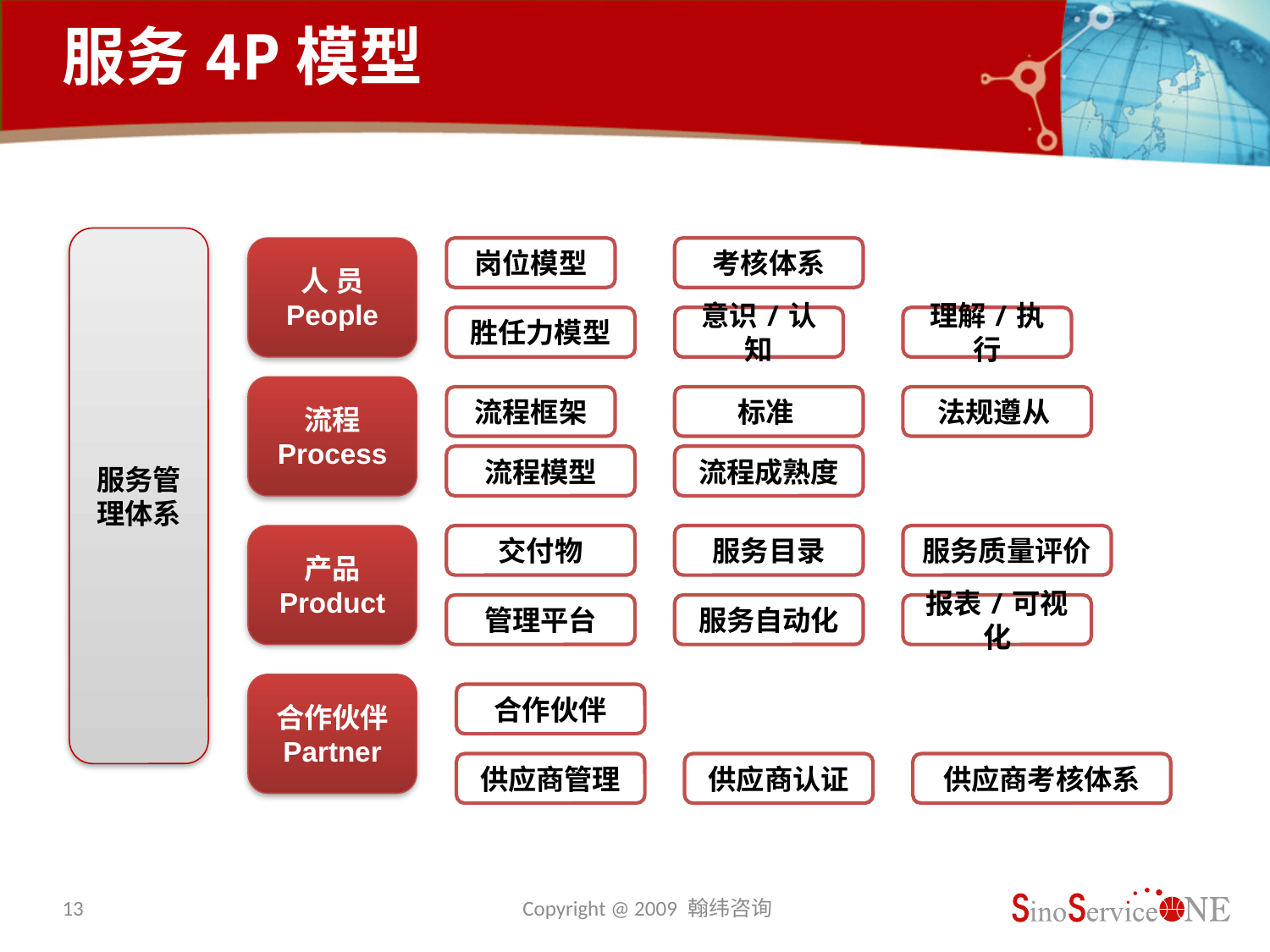

服务4P模型
服务管理体系
人 员
People
岗位模型
考核体系
胜任力模型
意识/认知
理解/执行
流程
Process
流程框架
标准
法规遵从
流程模型
流程成熟度
产品
Product
交付物
服务目录
服务质量评价
管理平台
服务自动化
报表/可视化
合作伙伴
Partner
合作伙伴
供应商管理
供应商认证
供应商考核体系
13
Copyright @ 2009 翰纬咨询